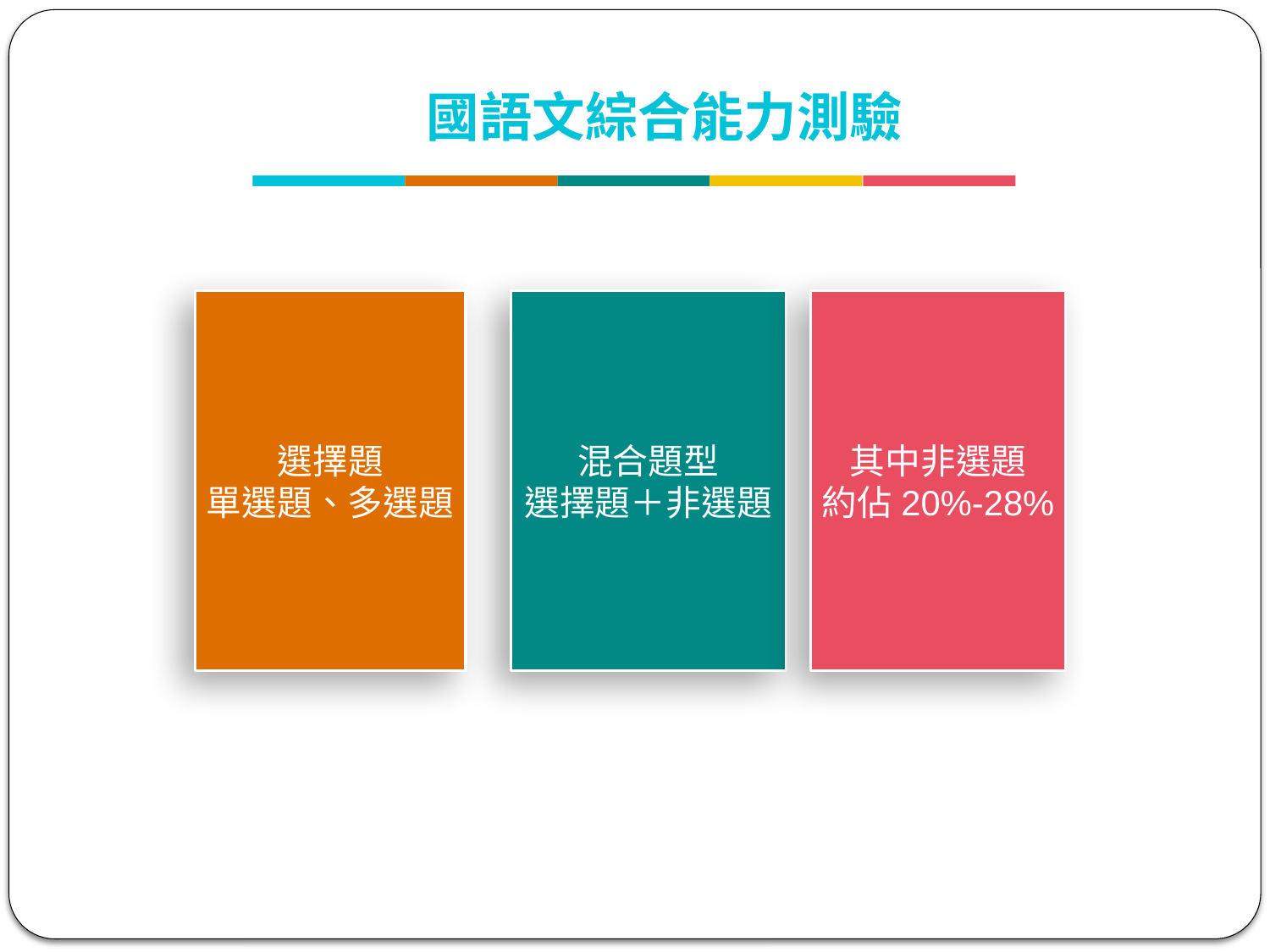

國語文綜合能力測驗

選擇題
單選題、多選題
混合題型
選擇題＋非選題
其中非選題
約佔20%-28%